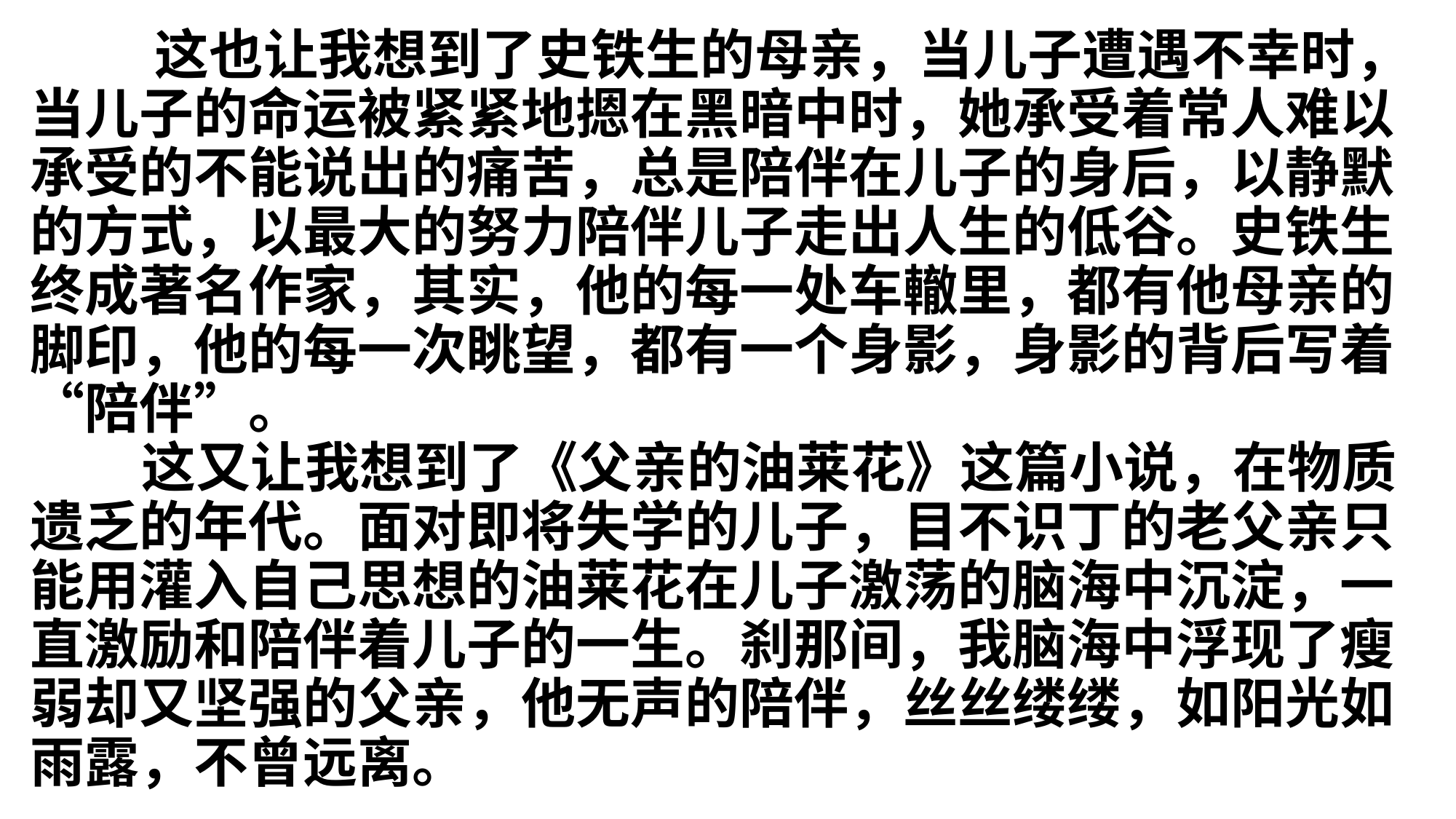

# 这也让我想到了史铁生的母亲，当儿子遭遇不幸时，当儿子的命运被紧紧地摁在黑暗中时，她承受着常人难以承受的不能说出的痛苦，总是陪伴在儿子的身后，以静默的方式，以最大的努力陪伴儿子走出人生的低谷。史铁生终成著名作家，其实，他的每一处车轍里，都有他母亲的脚印，他的每一次眺望，都有一个身影，身影的背后写着“陪伴”。 这又让我想到了《父亲的油莱花》这篇小说，在物质遗乏的年代。面对即将失学的儿子，目不识丁的老父亲只能用灌入自己思想的油莱花在儿子激荡的脑海中沉淀，一直激励和陪伴着儿子的一生。刹那间，我脑海中浮现了瘦弱却又坚强的父亲，他无声的陪伴，丝丝缕缕，如阳光如雨露，不曾远离。